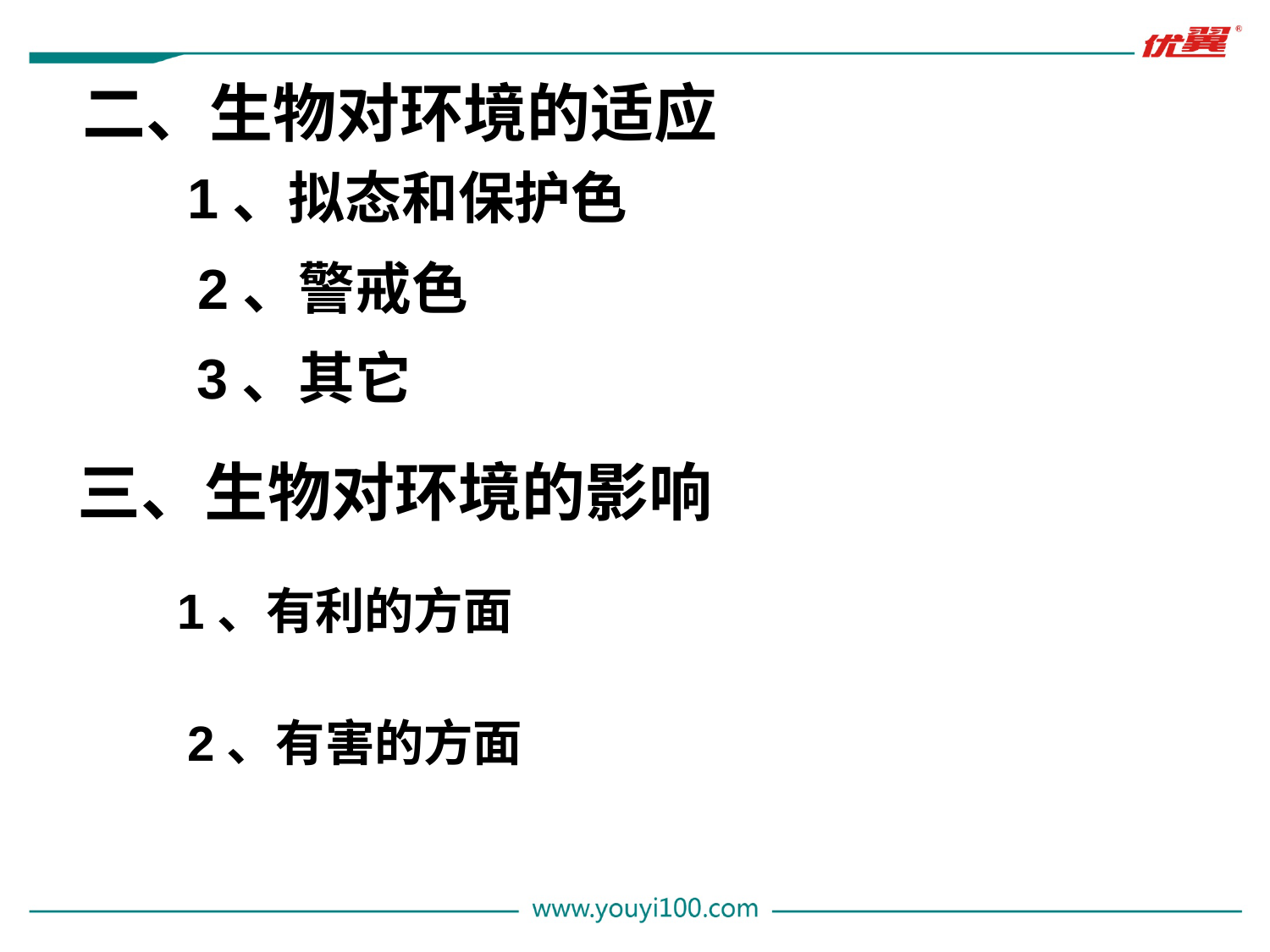

二、生物对环境的适应
1、拟态和保护色
2、警戒色
3、其它
三、生物对环境的影响
1、有利的方面
2、有害的方面